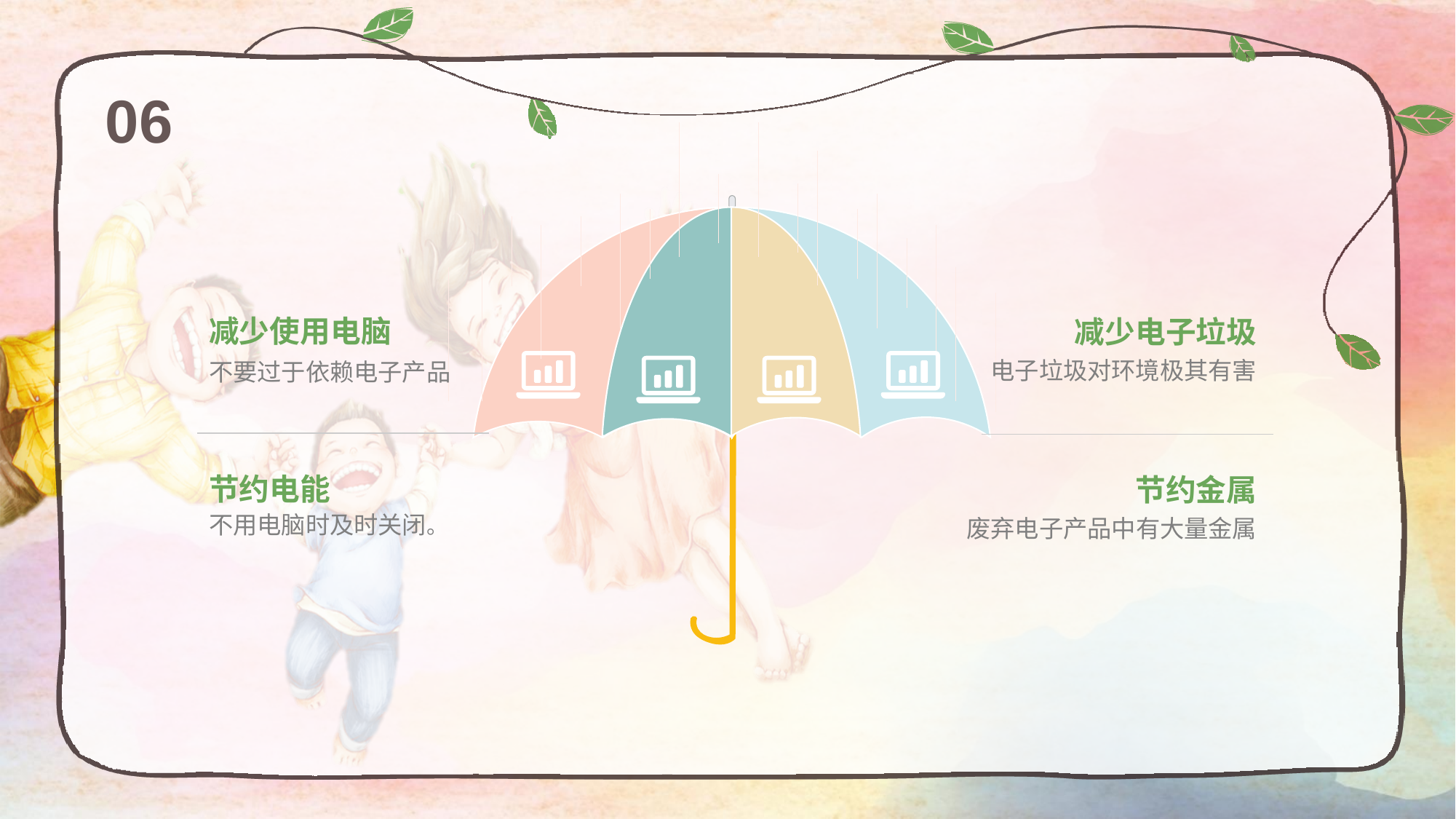

06

减少使用电脑
不要过于依赖电子产品
节约电能
不用电脑时及时关闭。
减少电子垃圾
电子垃圾对环境极其有害
节约金属
废弃电子产品中有大量金属